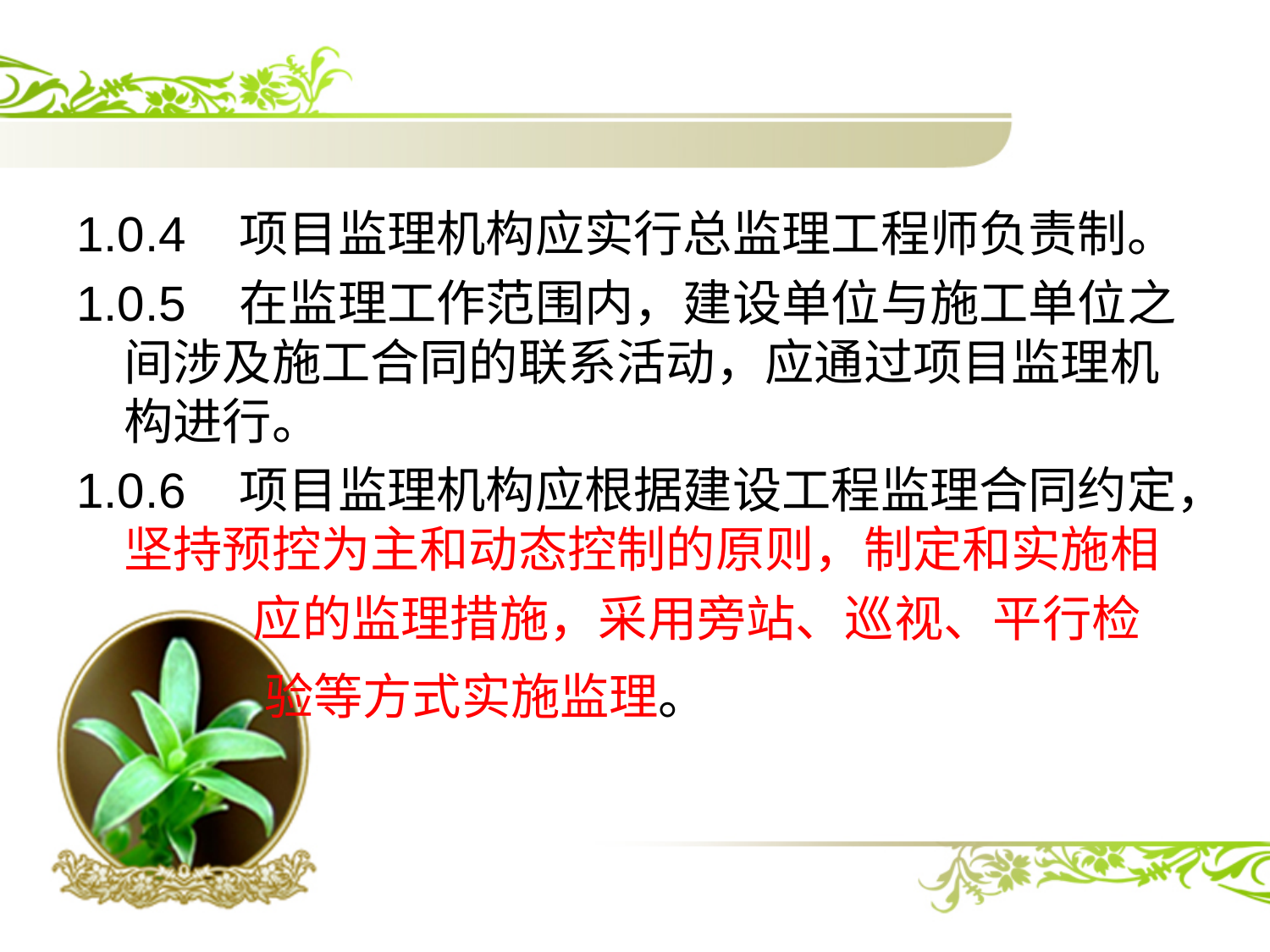

#
1.0.4   项目监理机构应实行总监理工程师负责制。
1.0.5   在监理工作范围内，建设单位与施工单位之间涉及施工合同的联系活动，应通过项目监理机构进行。
1.0.6   项目监理机构应根据建设工程监理合同约定，坚持预控为主和动态控制的原则，制定和实施相
               应的监理措施，采用旁站、巡视、平行检
                验等方式实施监理。